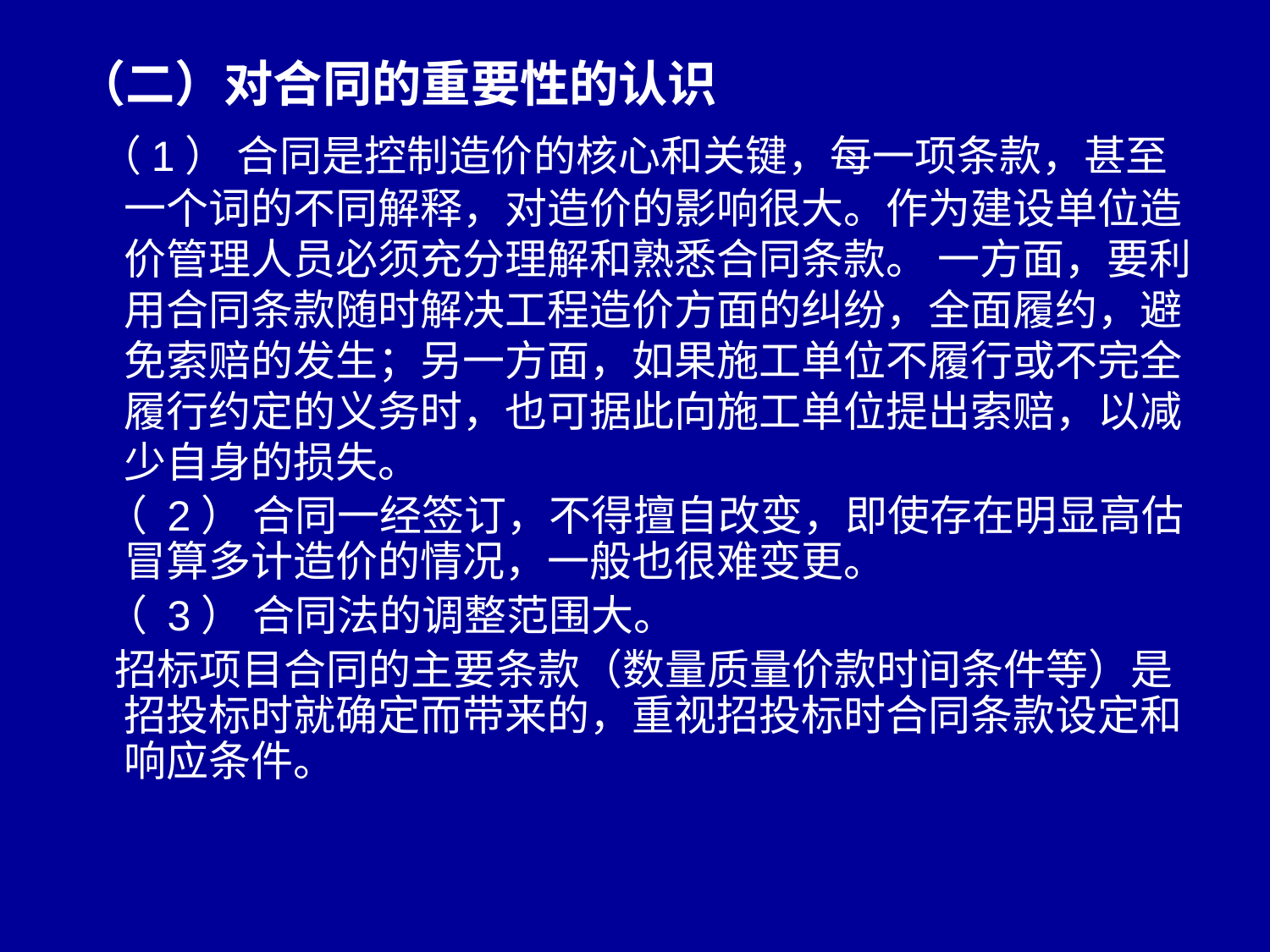

（二）对合同的重要性的认识
 （1） 合同是控制造价的核心和关键，每一项条款，甚至一个词的不同解释，对造价的影响很大。作为建设单位造价管理人员必须充分理解和熟悉合同条款。 一方面，要利用合同条款随时解决工程造价方面的纠纷，全面履约，避免索赔的发生；另一方面，如果施工单位不履行或不完全履行约定的义务时，也可据此向施工单位提出索赔，以减少自身的损失。
  （ 2） 合同一经签订，不得擅自改变，即使存在明显高估冒算多计造价的情况，一般也很难变更。
  （ 3） 合同法的调整范围大。
   招标项目合同的主要条款（数量质量价款时间条件等）是招投标时就确定而带来的，重视招投标时合同条款设定和响应条件。